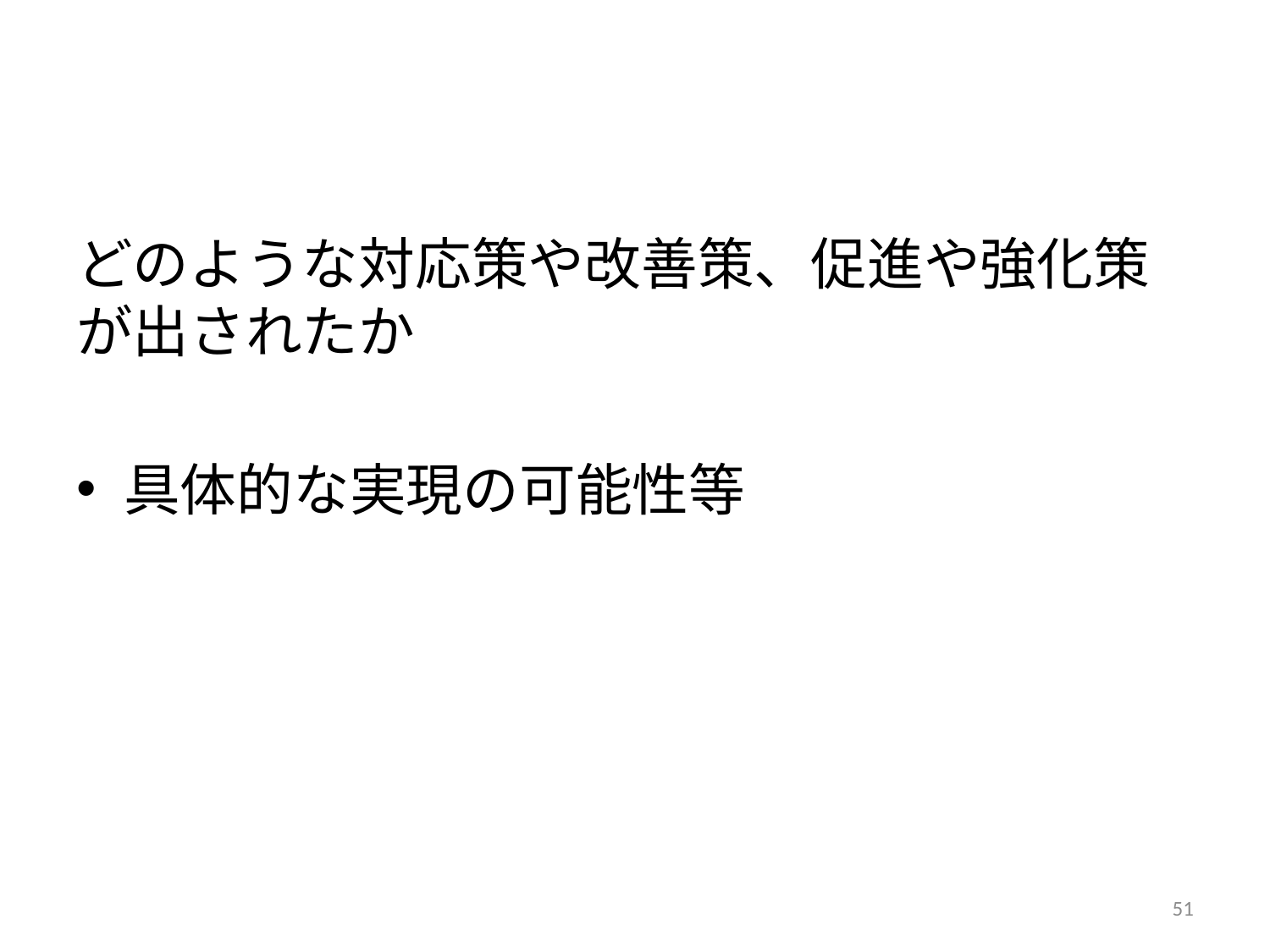

#
どのような対応策や改善策、促進や強化策が出されたか

具体的な実現の可能性等

51